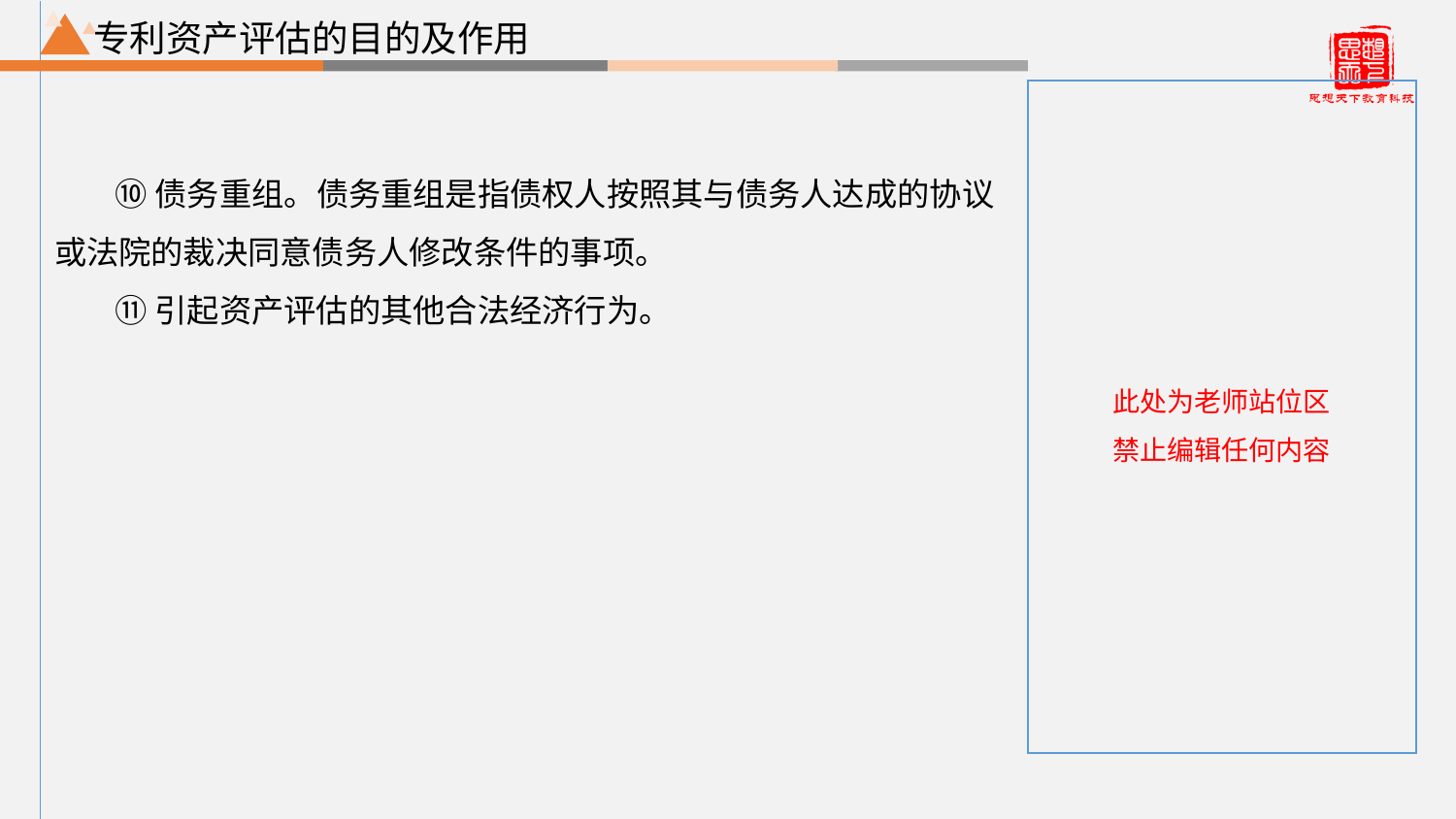

专利资产评估的目的及作用
⑩债务重组。债务重组是指债权人按照其与债务人达成的协议或法院的裁决同意债务人修改条件的事项。
⑪引起资产评估的其他合法经济行为。
109